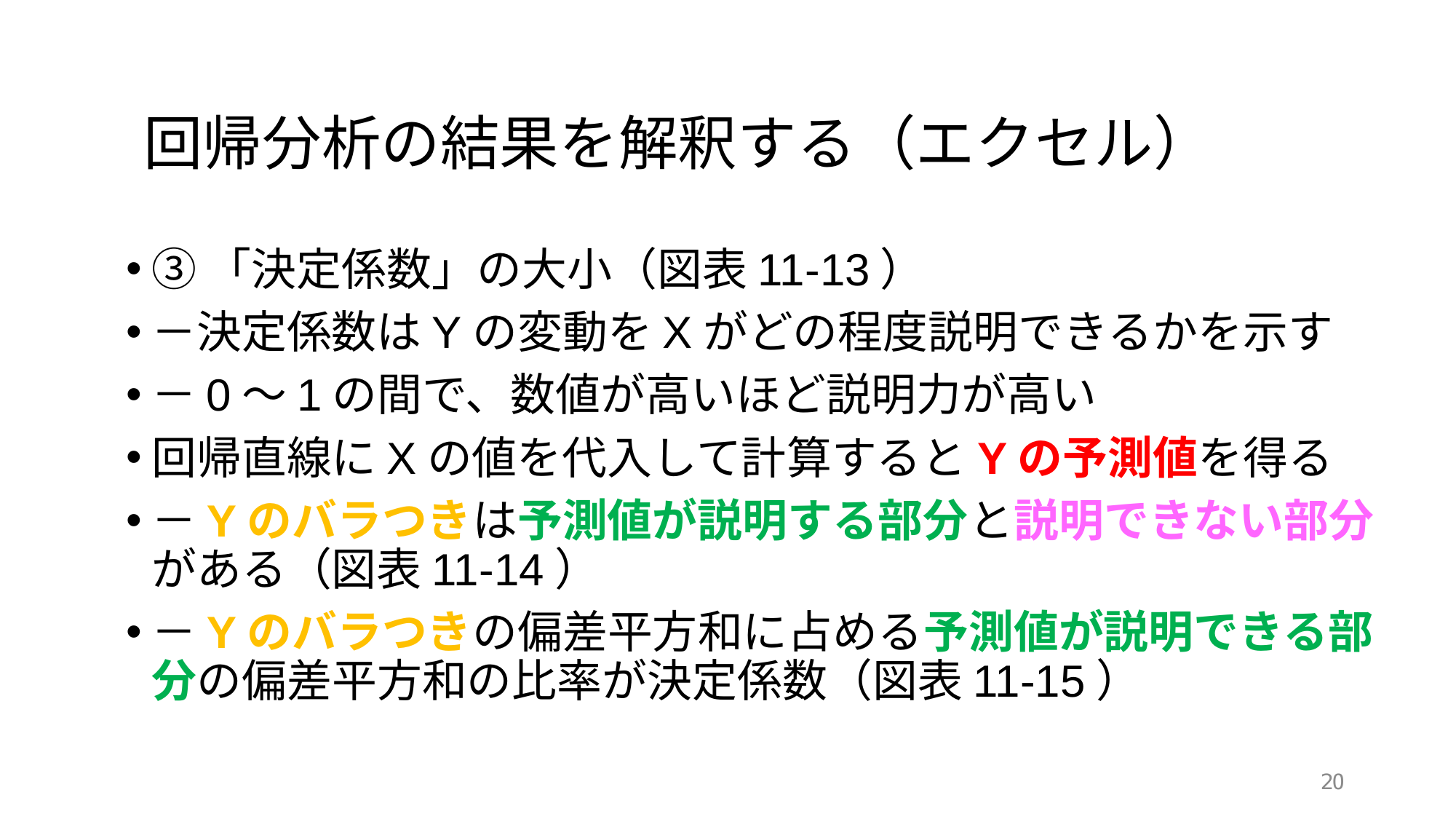

# 回帰分析の結果を解釈する（エクセル）
③「決定係数」の大小（図表11-13）
－決定係数はYの変動をXがどの程度説明できるかを示す
－0～1の間で、数値が高いほど説明力が高い
回帰直線にXの値を代入して計算するとYの予測値を得る
－Yのバラつきは予測値が説明する部分と説明できない部分がある（図表11-14）
－Yのバラつきの偏差平方和に占める予測値が説明できる部分の偏差平方和の比率が決定係数（図表11-15）

20